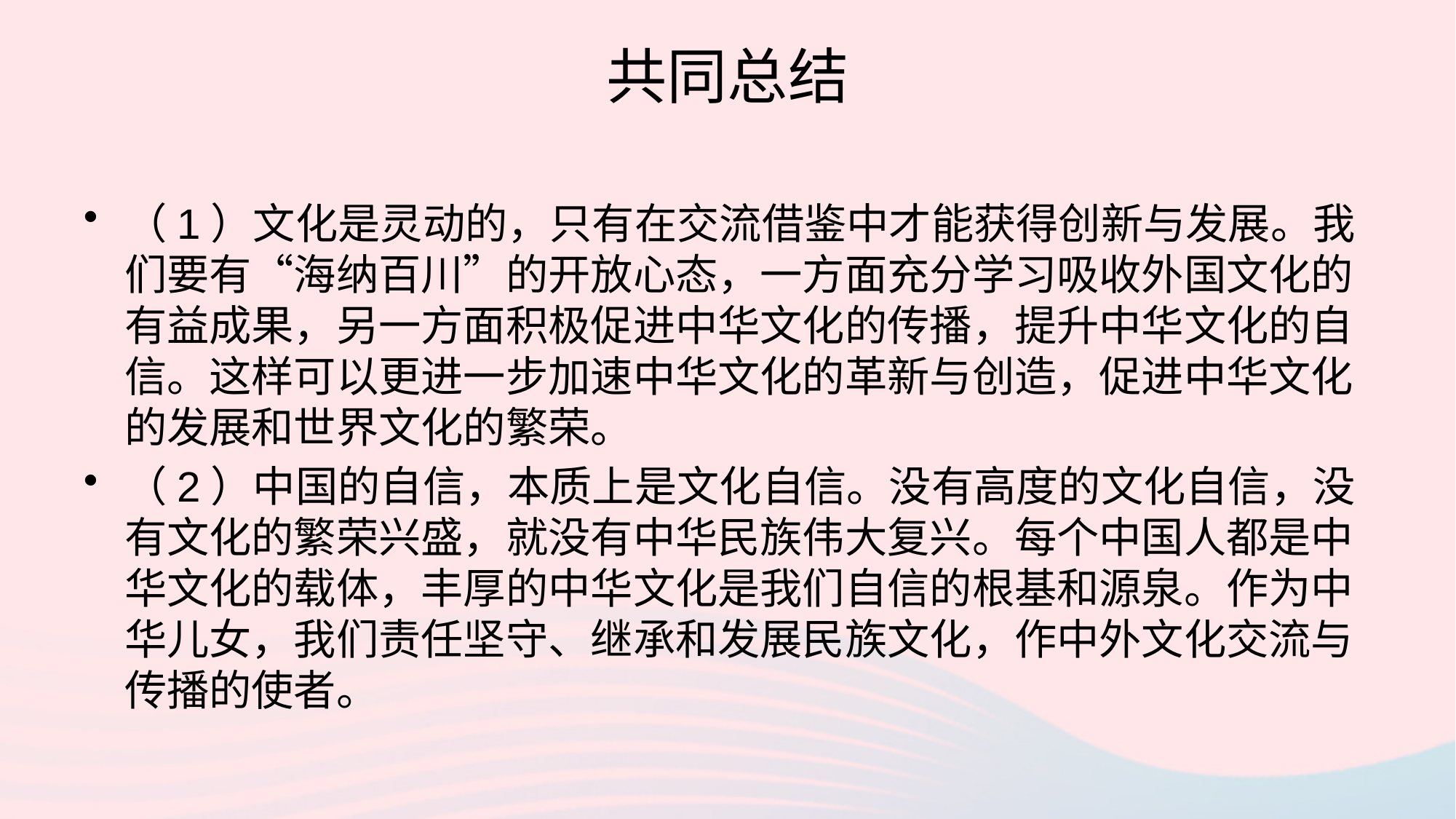

# 共同总结
（1）文化是灵动的，只有在交流借鉴中才能获得创新与发展。我们要有“海纳百川”的开放心态，一方面充分学习吸收外国文化的有益成果，另一方面积极促进中华文化的传播，提升中华文化的自信。这样可以更进一步加速中华文化的革新与创造，促进中华文化的发展和世界文化的繁荣。
（2）中国的自信，本质上是文化自信。没有高度的文化自信，没有文化的繁荣兴盛，就没有中华民族伟大复兴。每个中国人都是中华文化的载体，丰厚的中华文化是我们自信的根基和源泉。作为中华儿女，我们责任坚守、继承和发展民族文化，作中外文化交流与传播的使者。